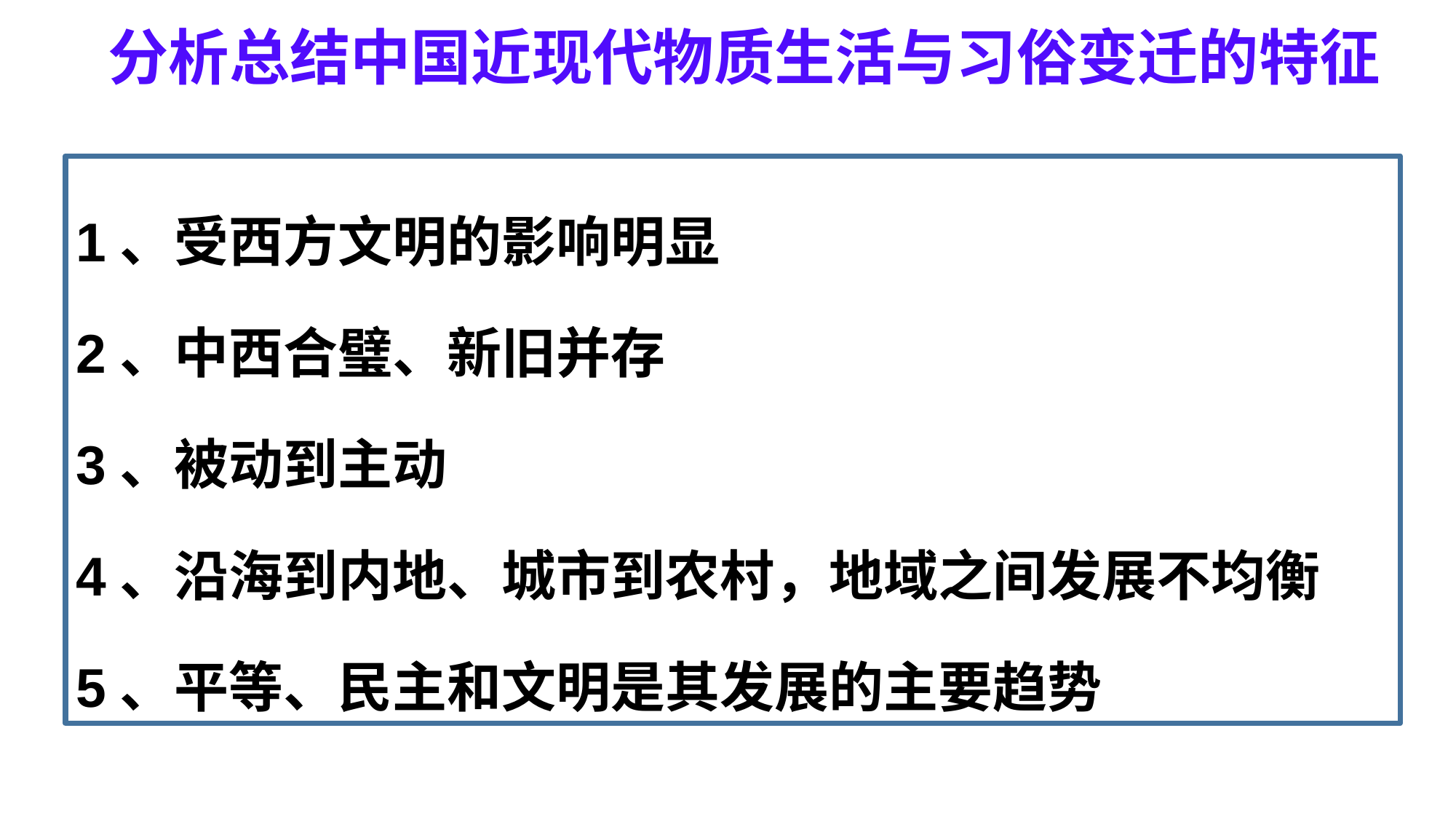

分析总结中国近现代物质生活与习俗变迁的特征
1、受西方文明的影响明显
2、中西合璧、新旧并存
3、被动到主动
4、沿海到内地、城市到农村，地域之间发展不均衡
5、平等、民主和文明是其发展的主要趋势